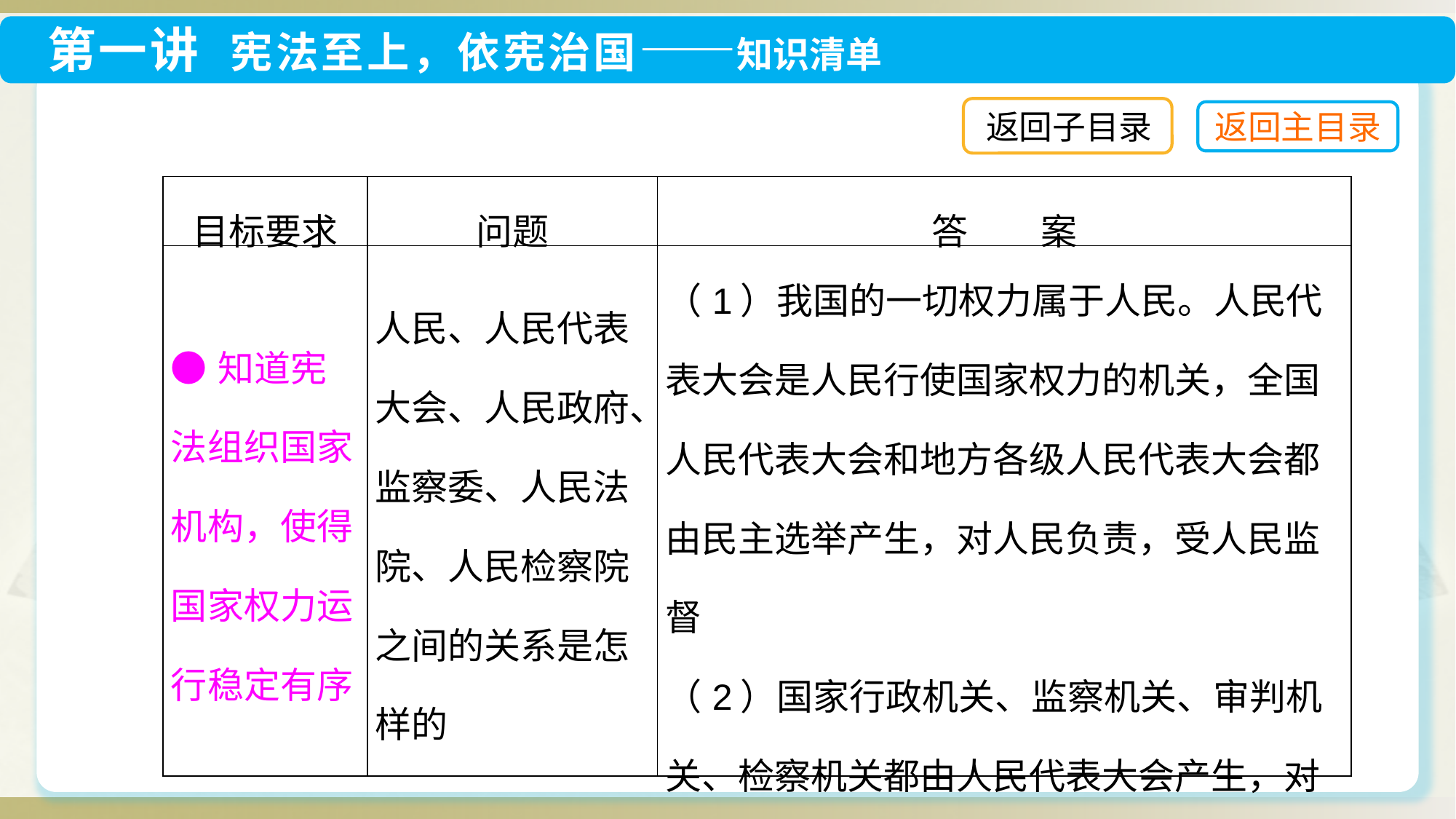

返回子目录
| 目标要求 | 问题 | 答　　案 |
| --- | --- | --- |
| ●知道宪法组织国家机构，使得国家权力运行稳定有序 | 人民、人民代表大会、人民政府、监察委、人民法院、人民检察院之间的关系是怎样的 | （1）我国的一切权力属于人民。人民代表大会是人民行使国家权力的机关，全国人民代表大会和地方各级人民代表大会都由民主选举产生，对人民负责，受人民监督 （2）国家行政机关、监察机关、审判机关、检察机关都由人民代表大会产生，对它负责，受它监督 |